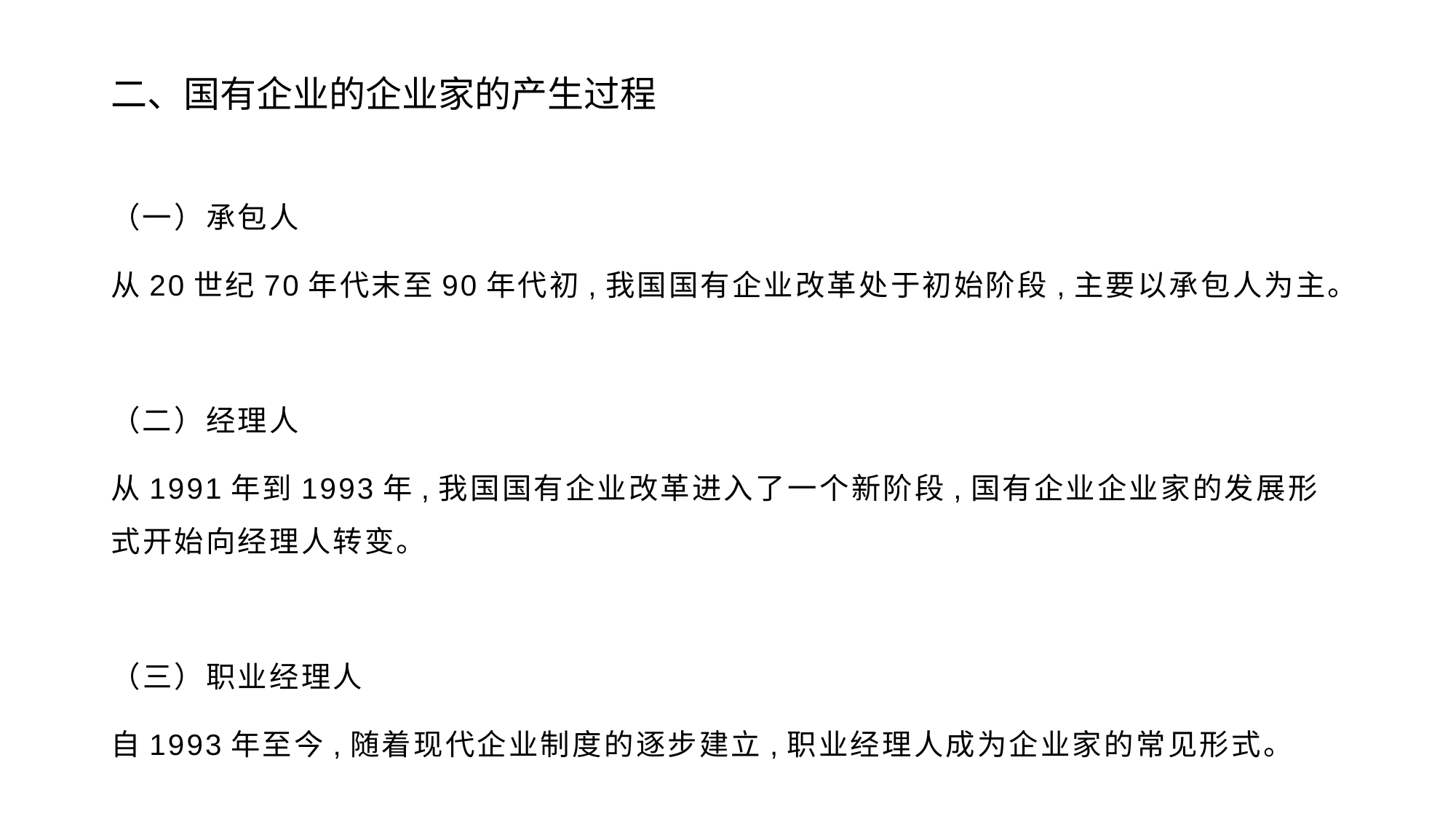

# 二、国有企业的企业家的产生过程
（一）承包人
从20世纪70年代末至90年代初,我国国有企业改革处于初始阶段,主要以承包人为主。

（二）经理人
从1991年到1993年,我国国有企业改革进入了一个新阶段,国有企业企业家的发展形式开始向经理人转变。

（三）职业经理人
自1993年至今,随着现代企业制度的逐步建立,职业经理人成为企业家的常见形式。